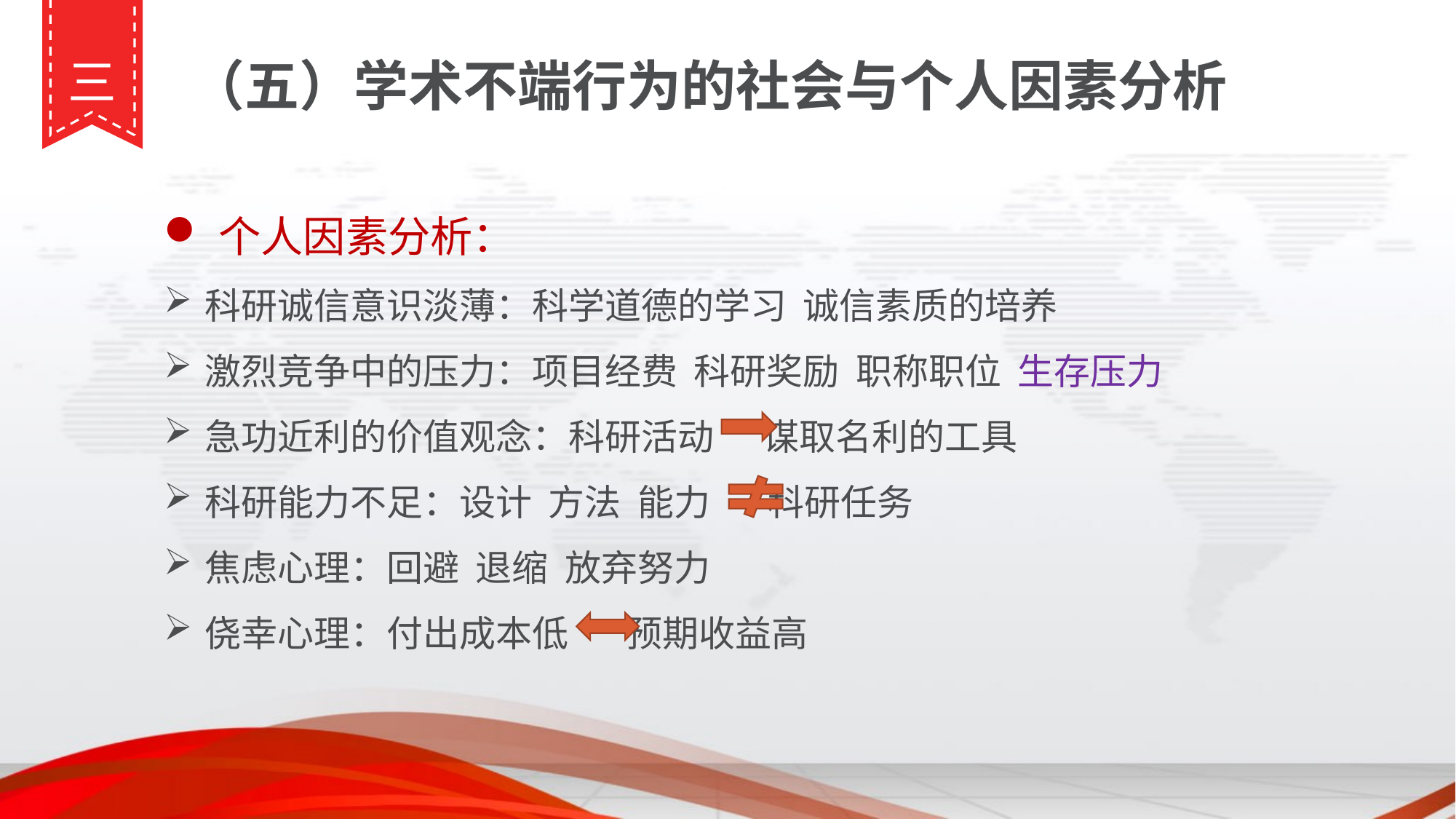

三
（五）学术不端行为的社会与个人因素分析
个人因素分析：
科研诚信意识淡薄：科学道德的学习  诚信素质的培养
激烈竞争中的压力：项目经费  科研奖励  职称职位  生存压力
急功近利的价值观念：科研活动      谋取名利的工具
科研能力不足：设计  方法  能力       科研任务
焦虑心理：回避  退缩  放弃努力
侥幸心理：付出成本低       预期收益高